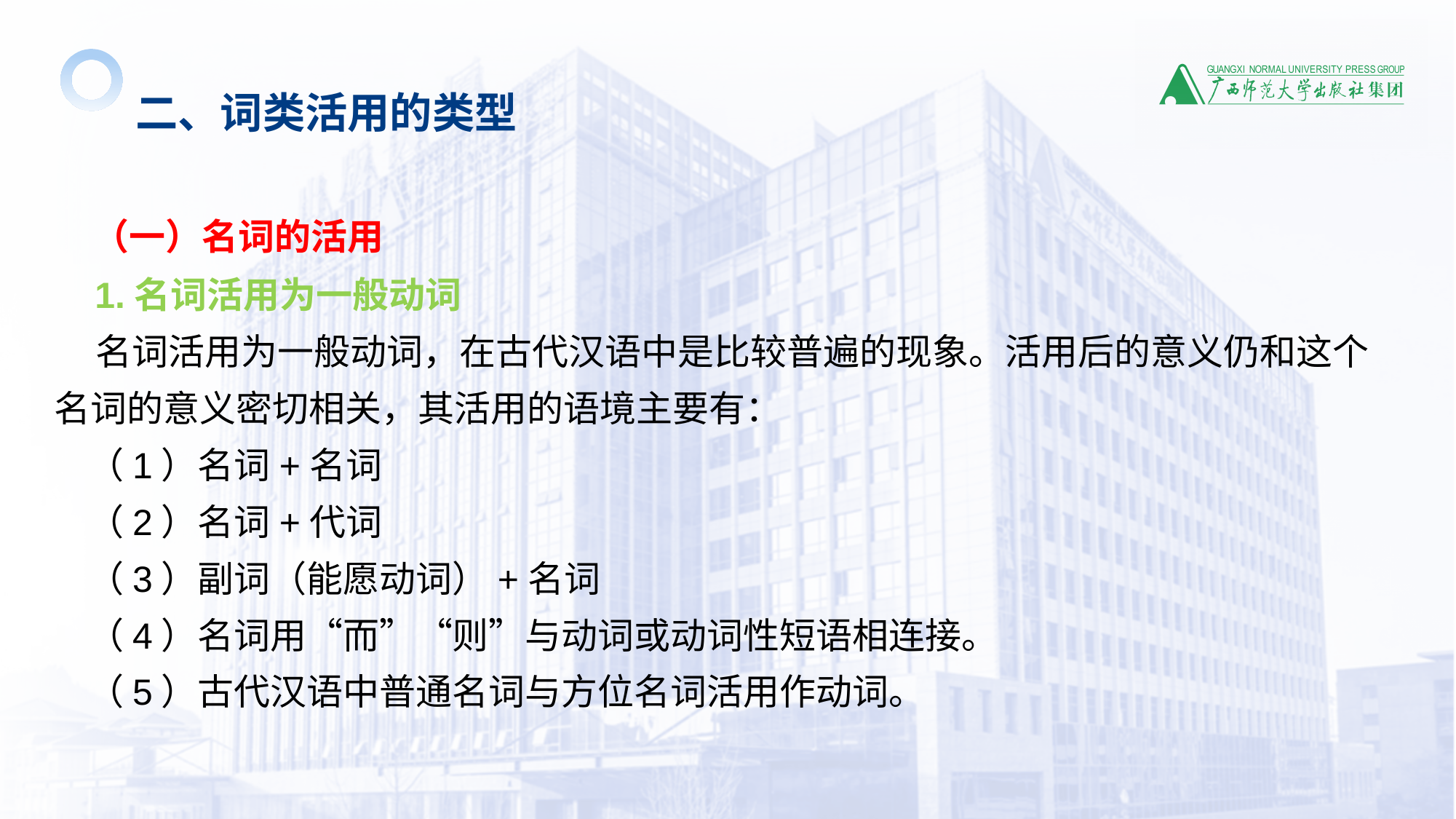

二、词类活用的类型

   （一）名词的活用
    1.名词活用为一般动词
    名词活用为一般动词，在古代汉语中是比较普遍的现象。活用后的意义仍和这个名词的意义密切相关，其活用的语境主要有：
   （1）名词+名词
   （2）名词+代词
   （3）副词（能愿动词）+名词
   （4）名词用“而”“则”与动词或动词性短语相连接。
   （5）古代汉语中普通名词与方位名词活用作动词。